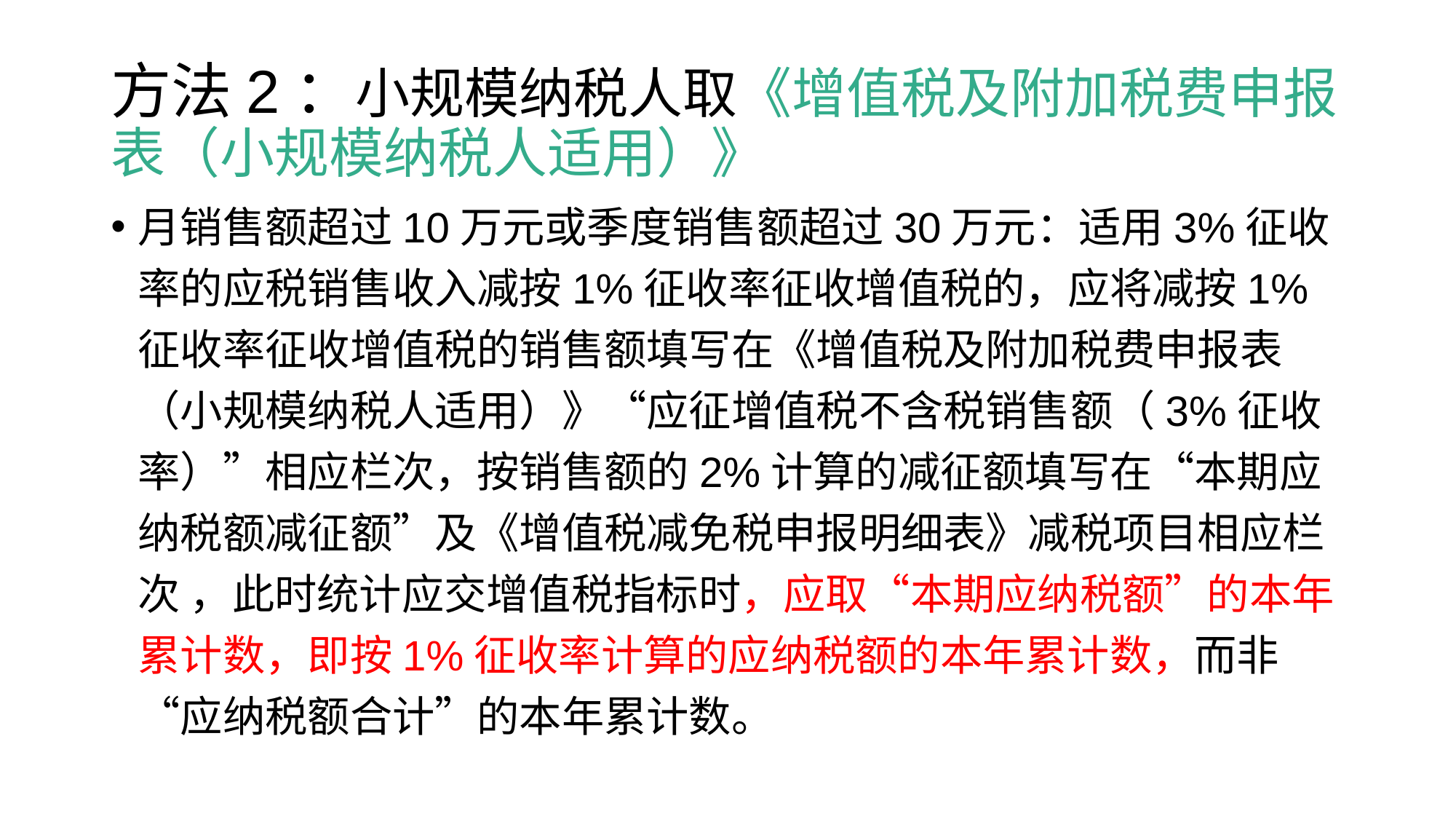

# 方法2：小规模纳税人取《增值税及附加税费申报表（小规模纳税人适用）》
月销售额超过10万元或季度销售额超过30万元：适用3%征收率的应税销售收入减按1%征收率征收增值税的，应将减按1%征收率征收增值税的销售额填写在《增值税及附加税费申报表（小规模纳税人适用）》“应征增值税不含税销售额（3%征收率）”相应栏次，按销售额的2%计算的减征额填写在“本期应纳税额减征额”及《增值税减免税申报明细表》减税项目相应栏次 ，此时统计应交增值税指标时，应取“本期应纳税额”的本年累计数，即按1%征收率计算的应纳税额的本年累计数，而非“应纳税额合计”的本年累计数。